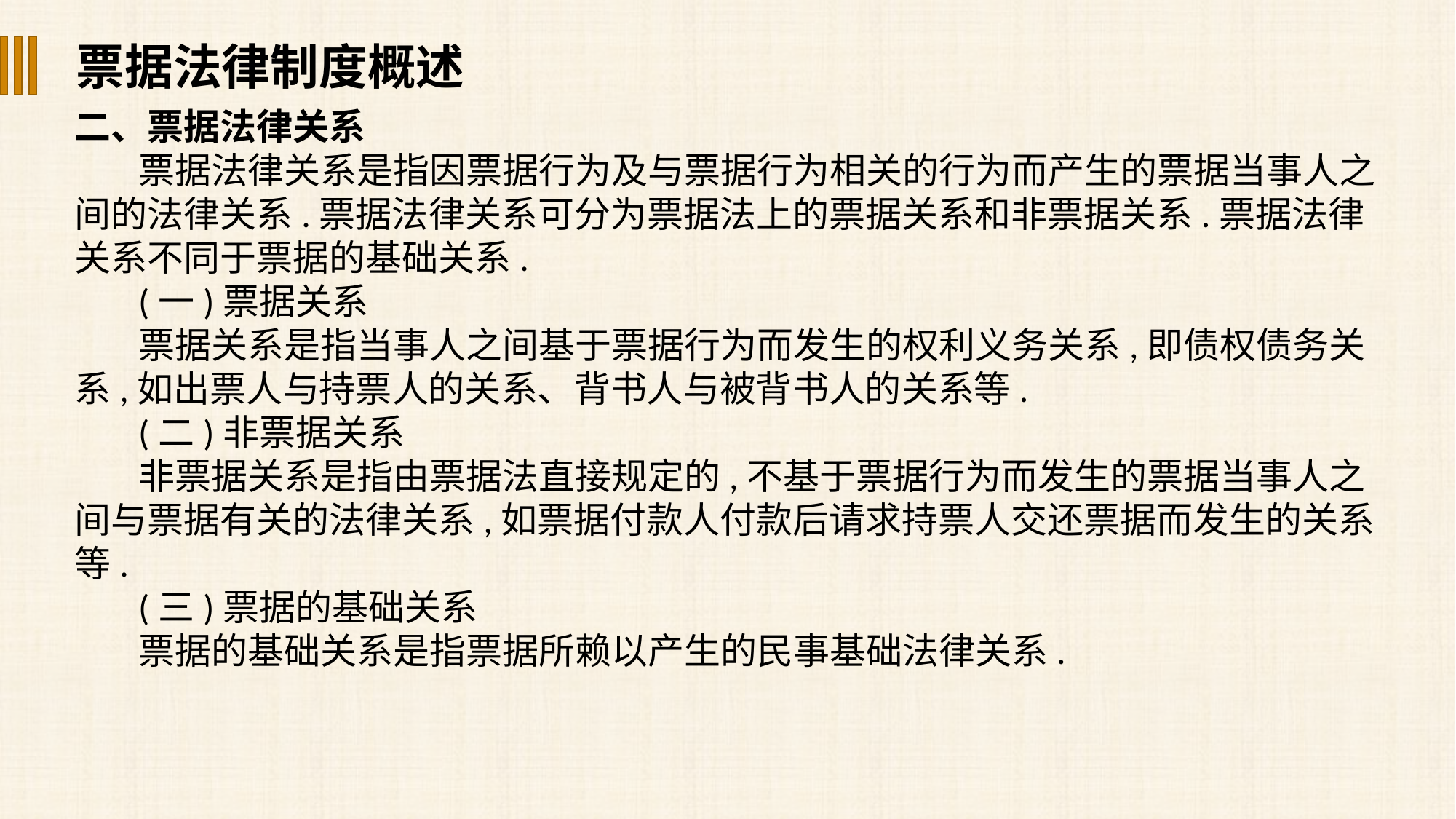

票据法律制度概述

二、票据法律关系
票据法律关系是指因票据行为及与票据行为相关的行为而产生的票据当事人之间的法律关系.票据法律关系可分为票据法上的票据关系和非票据关系.票据法律关系不同于票据的基础关系.
(一)票据关系
票据关系是指当事人之间基于票据行为而发生的权利义务关系,即债权债务关系,如出票人与持票人的关系、背书人与被背书人的关系等.
(二)非票据关系
非票据关系是指由票据法直接规定的,不基于票据行为而发生的票据当事人之间与票据有关的法律关系,如票据付款人付款后请求持票人交还票据而发生的关系等.
(三)票据的基础关系
票据的基础关系是指票据所赖以产生的民事基础法律关系.